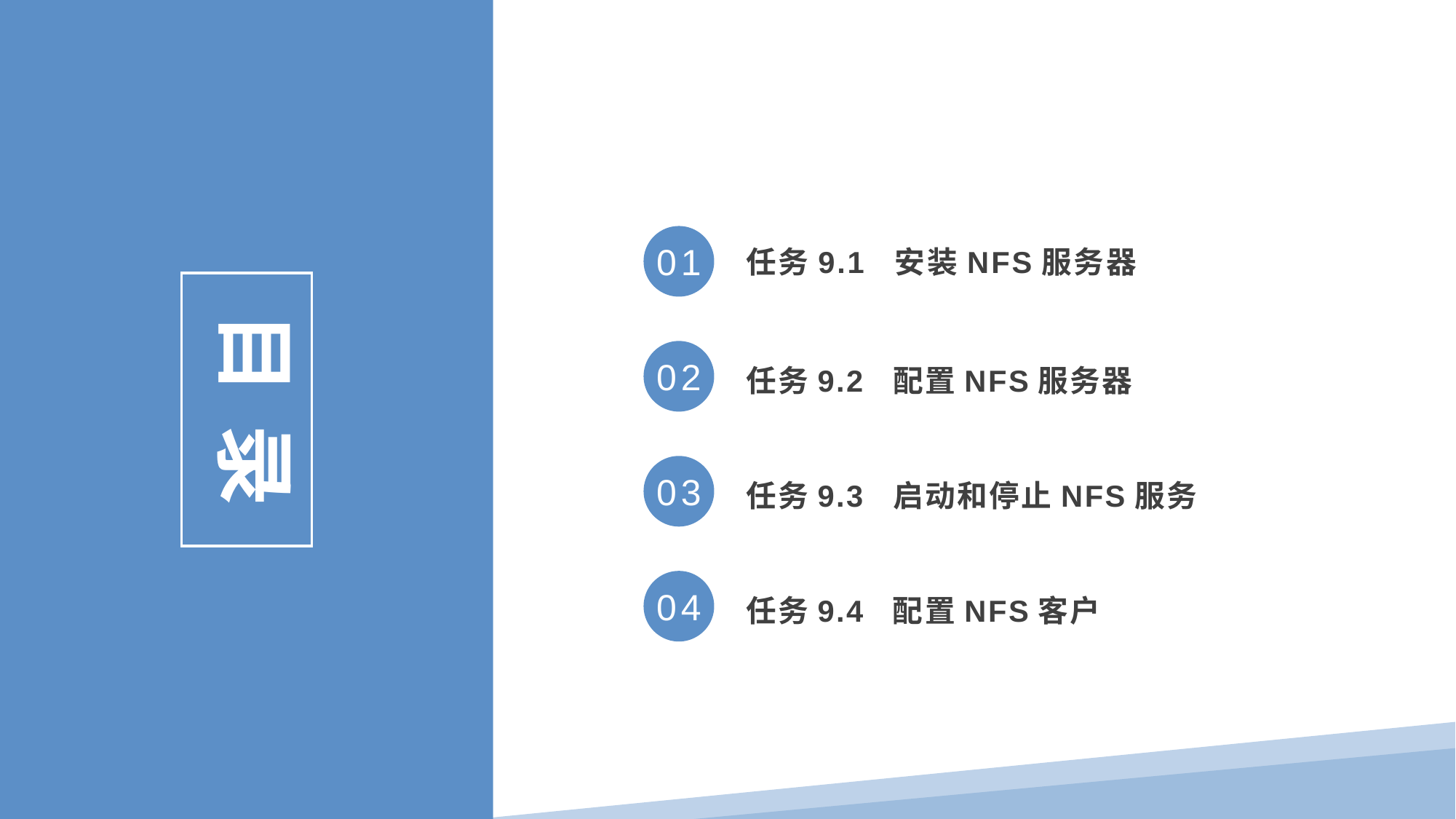

任务9.1  安装NFS服务器

01
目 录

任务9.2  配置NFS服务器

02
任务9.3  启动和停止NFS服务

03
任务9.4  配置NFS客户

04